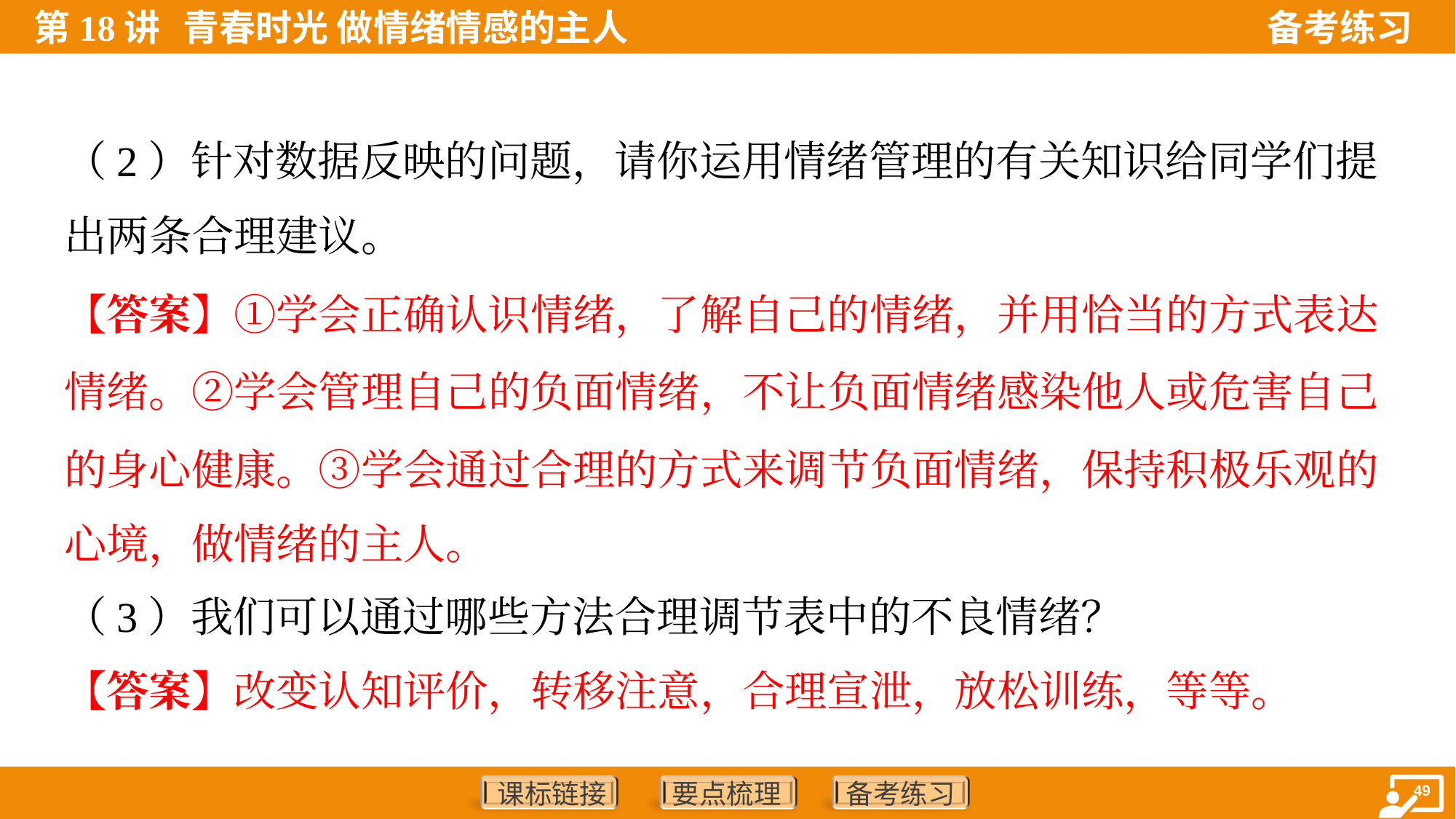

（2）针对数据反映的问题，请你运用情绪管理的有关知识给同学们提
出两条合理建议。
【答案】①学会正确认识情绪，了解自己的情绪，并用恰当的方式表达
情绪。②学会管理自己的负面情绪，不让负面情绪感染他人或危害自己
的身心健康。③学会通过合理的方式来调节负面情绪，保持积极乐观的
心境，做情绪的主人。
（3）我们可以通过哪些方法合理调节表中的不良情绪？
【答案】改变认知评价，转移注意，合理宣泄，放松训练，等等。